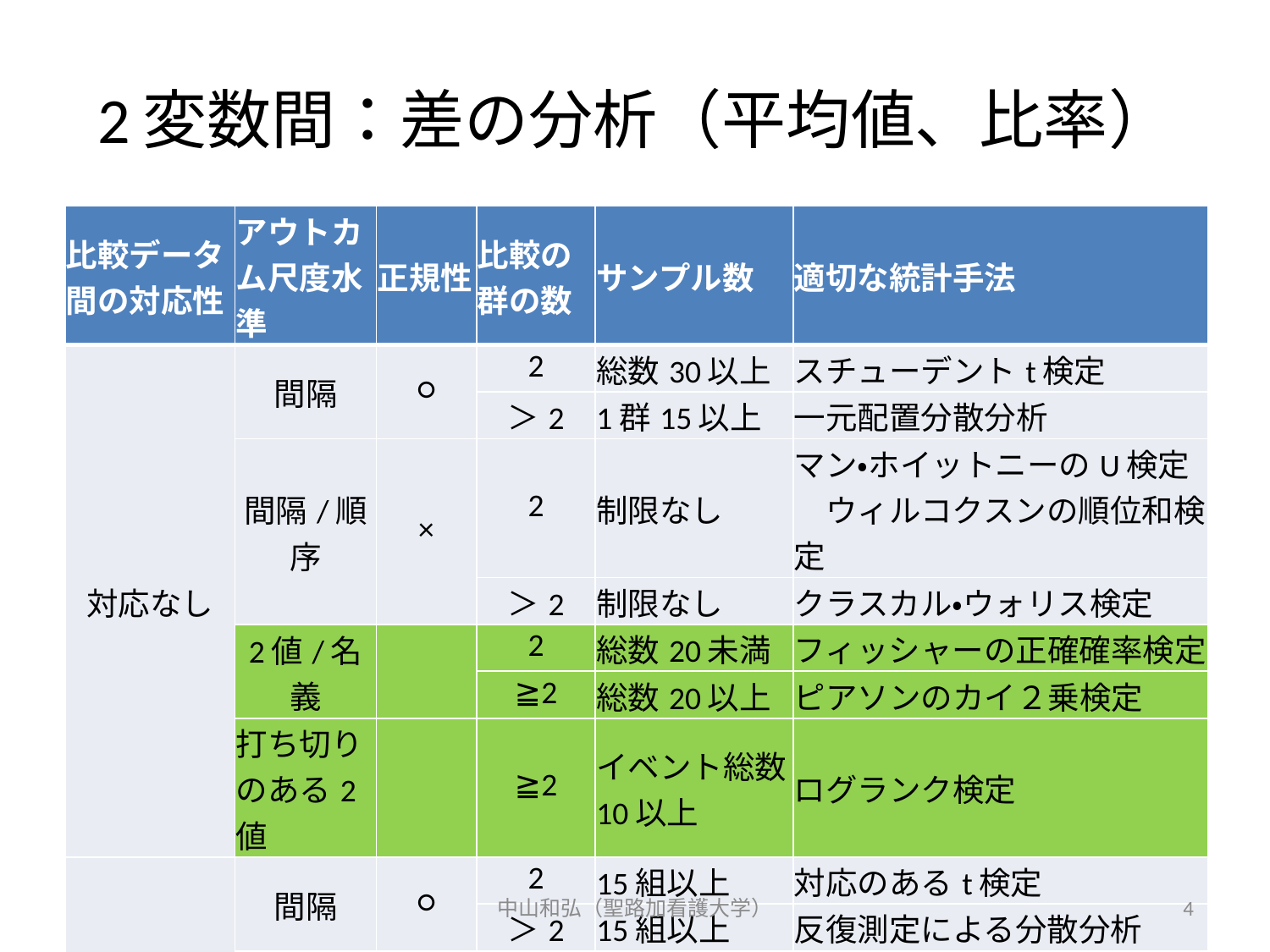

# 2変数間：差の分析（平均値、比率）
| 比較データ間の対応性 | アウトカム尺度水準 | 正規性 | 比較の群の数 | サンプル数 | 適切な統計手法 |
| --- | --- | --- | --- | --- | --- |
| 対応なし | 間隔 | ○ | 2 | 総数30以上 | スチューデントt検定 |
|  |  |  | ＞2 | 1群15以上 | 一元配置分散分析 |
|  | 間隔/順序 | × | 2 | 制限なし | マン・ホイットニーのU検定　ウィルコクスンの順位和検定 |
|  |  |  | ＞2 | 制限なし | クラスカル・ウォリス検定 |
|  | 2値/名義 |  | 2 | 総数20未満 | フィッシャーの正確確率検定 |
|  |  |  | ≧2 | 総数20以上 | ピアソンのカイ２乗検定 |
|  | 打ち切りのある2値 |  | ≧2 | イベント総数10以上 | ログランク検定 |
| 対応あり | 間隔 | ○ | 2 | 15組以上 | 対応のあるt検定 |
|  |  |  | ＞2 | 15組以上 | 反復測定による分散分析 |
|  | 間隔/順序 | × | 2 | 制限なし | ウィルコクソンの符号順位検定 |
|  |  |  | ＞2 | 制限なし | フリードマン検定 |
|  | 2値 |  | 2 | 制限なし | マクネマー検定 |
中山和弘（聖路加看護大学）
4